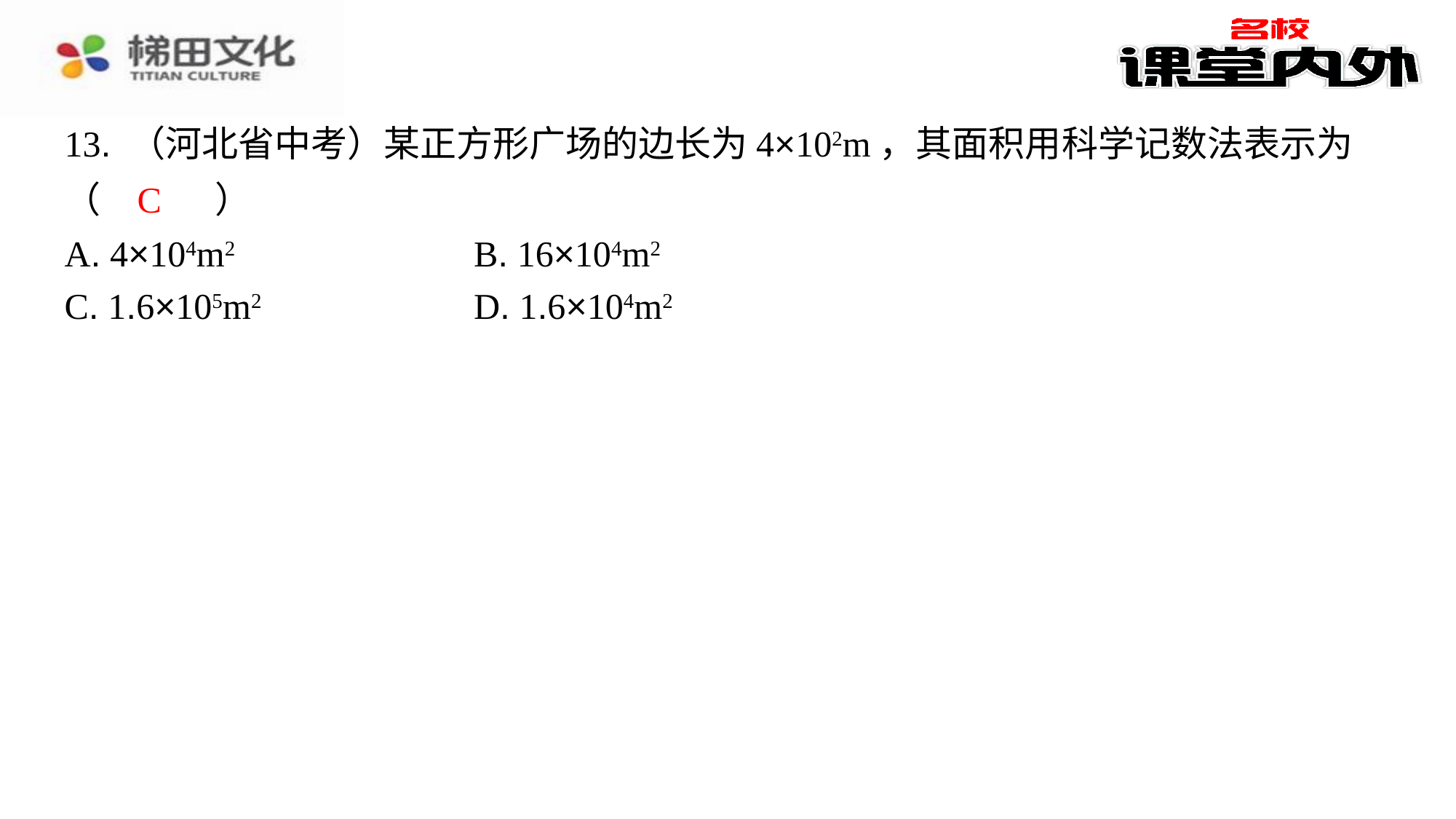

13. （河北省中考）某正方形广场的边长为4×102m，其面积用科学记数法表示为
（　C　）
C
| A. 4×104m2 | B. 16×104m2 |
| --- | --- |
| C. 1.6×105m2 | D. 1.6×104m2 |